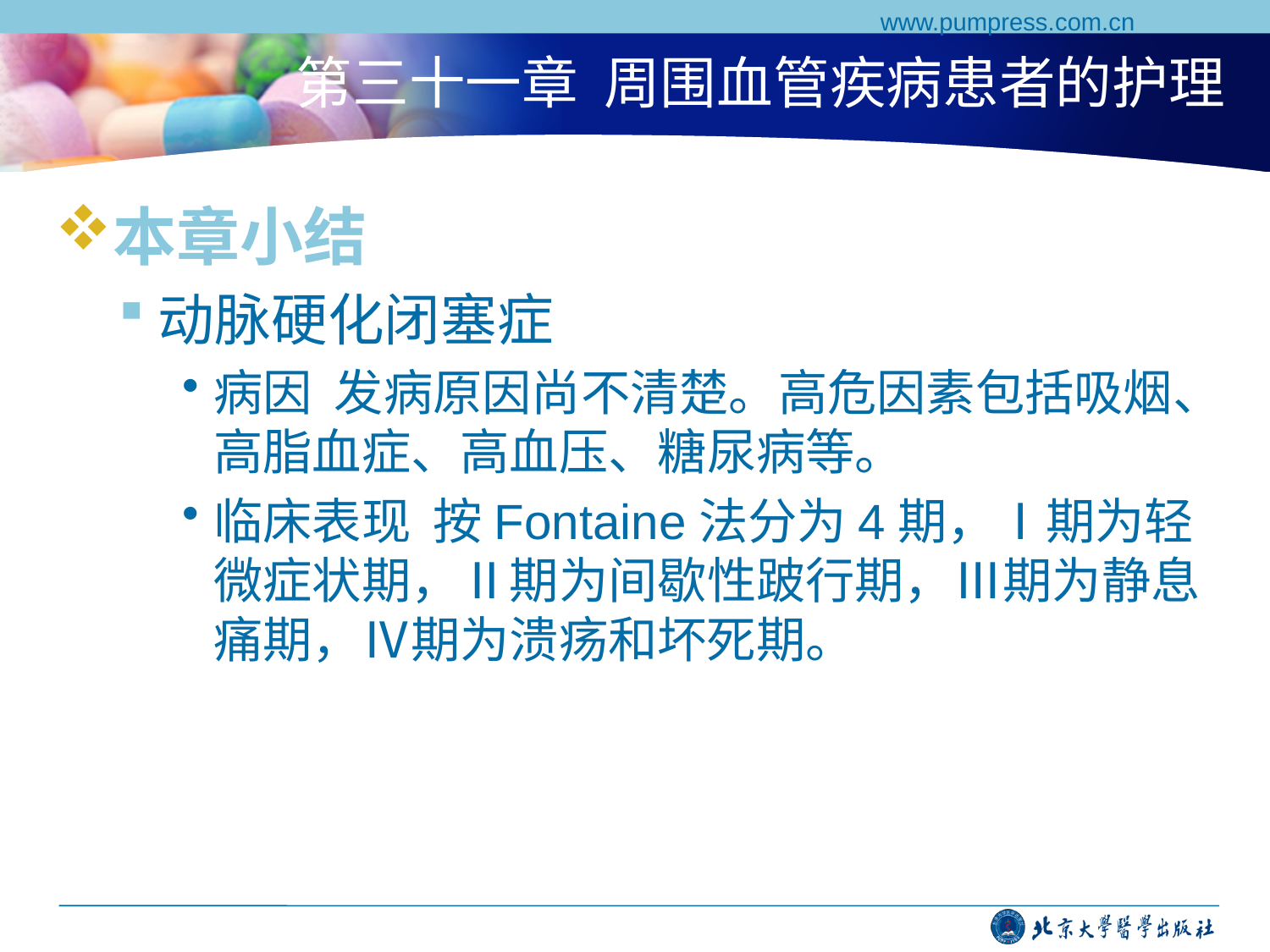

www.pumpress.com.cn
# 第三十一章  周围血管疾病患者的护理
本章小结
动脉硬化闭塞症
病因  发病原因尚不清楚。高危因素包括吸烟、高脂血症、高血压、糖尿病等。
临床表现  按Fontaine法分为4期，Ⅰ期为轻微症状期，Ⅱ期为间歇性跛行期，Ⅲ期为静息痛期，Ⅳ期为溃疡和坏死期。